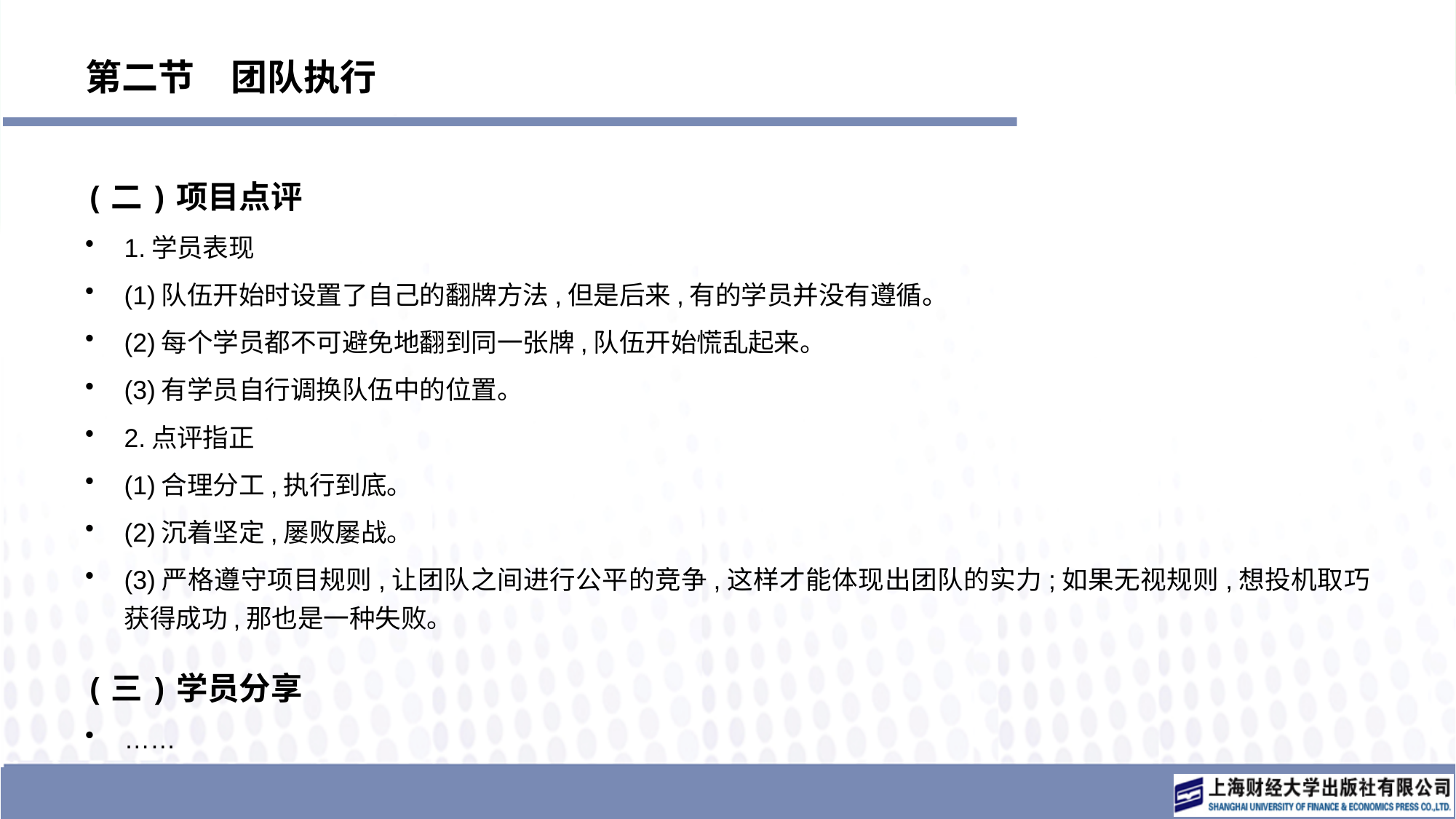

# 第二节　团队执行
(二)项目点评
1.学员表现
(1)队伍开始时设置了自己的翻牌方法,但是后来,有的学员并没有遵循。
(2)每个学员都不可避免地翻到同一张牌,队伍开始慌乱起来。
(3)有学员自行调换队伍中的位置。
2.点评指正
(1)合理分工,执行到底。
(2)沉着坚定,屡败屡战。
(3)严格遵守项目规则,让团队之间进行公平的竞争,这样才能体现出团队的实力;如果无视规则,想投机取巧获得成功,那也是一种失败。
(三)学员分享
……